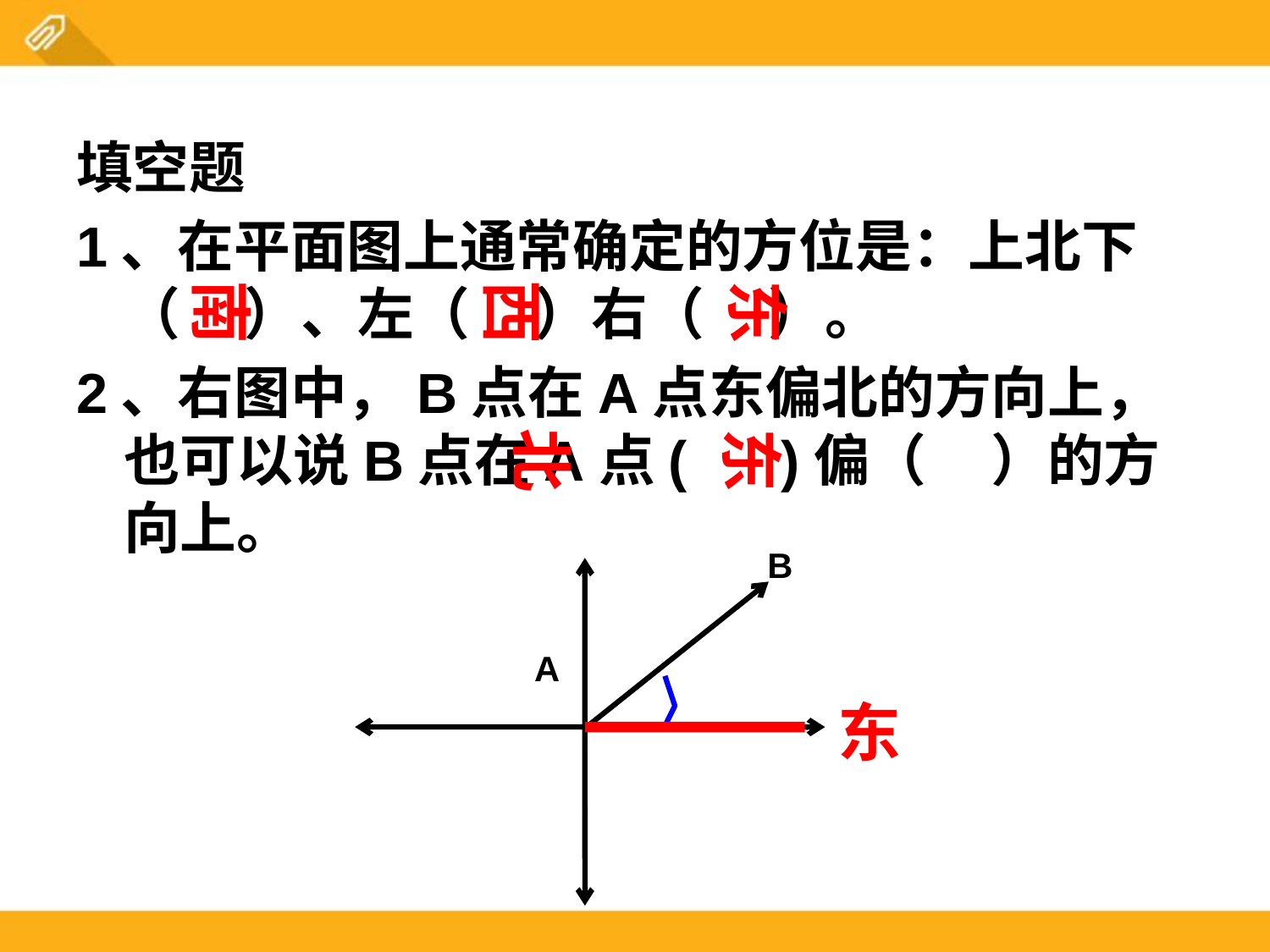

填空题
1、在平面图上通常确定的方位是：上北下（     ）、左（     ）右（     ）。
2、右图中，B点在A点东偏北的方向上，也可以说B点在A点(      )偏（     ）的方向上。
南
西
东
北
东
B
A

东